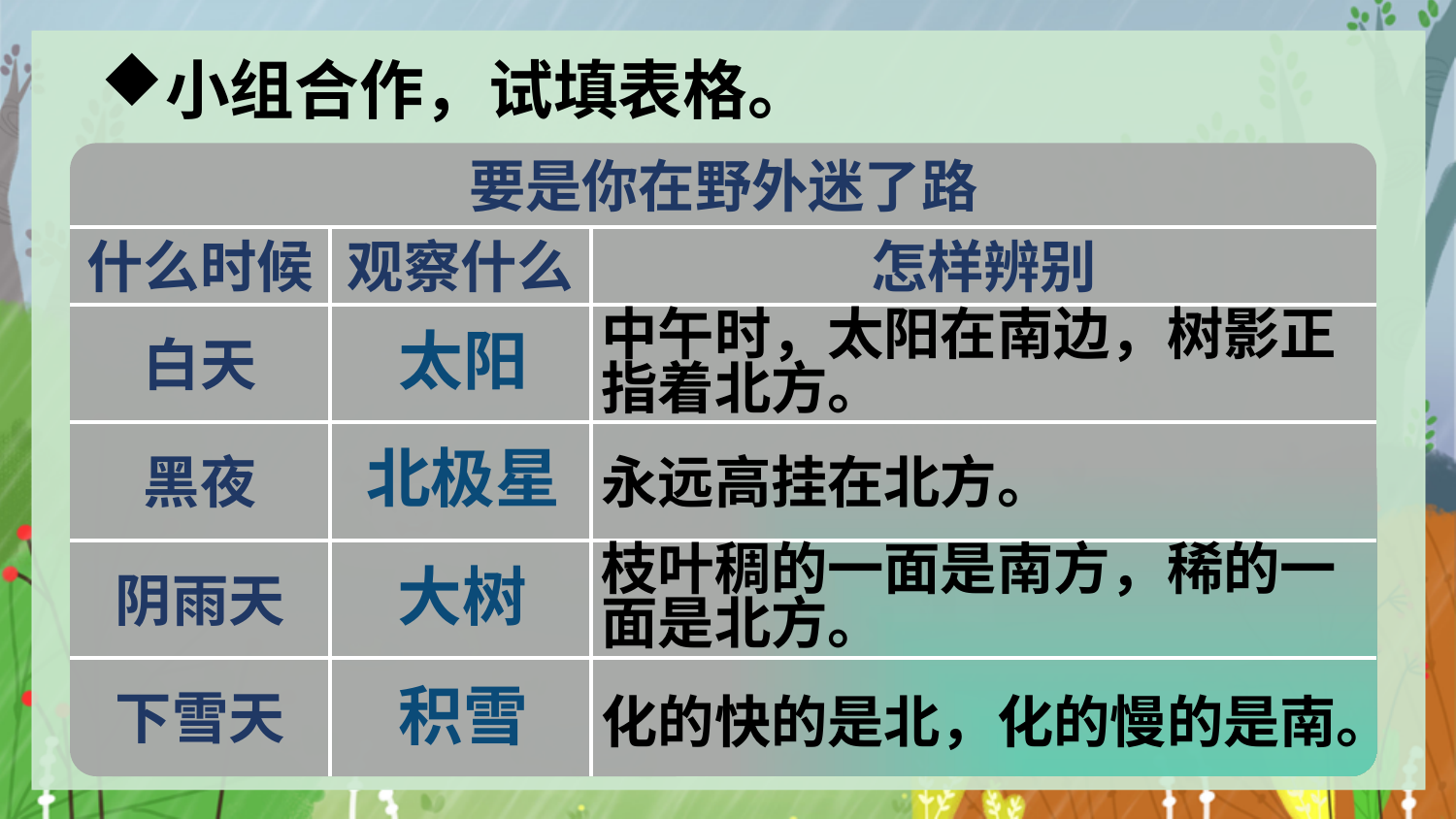

小组合作，试填表格。

| 要是你在野外迷了路 |  |  |
| --- | --- | --- |
| 什么时候 | 观察什么 | 怎样辨别 |
| 白天 |  |  |
| 黑夜 |  |  |
| 阴雨天 |  |  |
| 下雪天 |  |  |
中午时，太阳在南边，树影正指着北方。
太阳
北极星
永远高挂在北方。
枝叶稠的一面是南方，稀的一面是北方。
大树
积雪
化的快的是北，化的慢的是南。